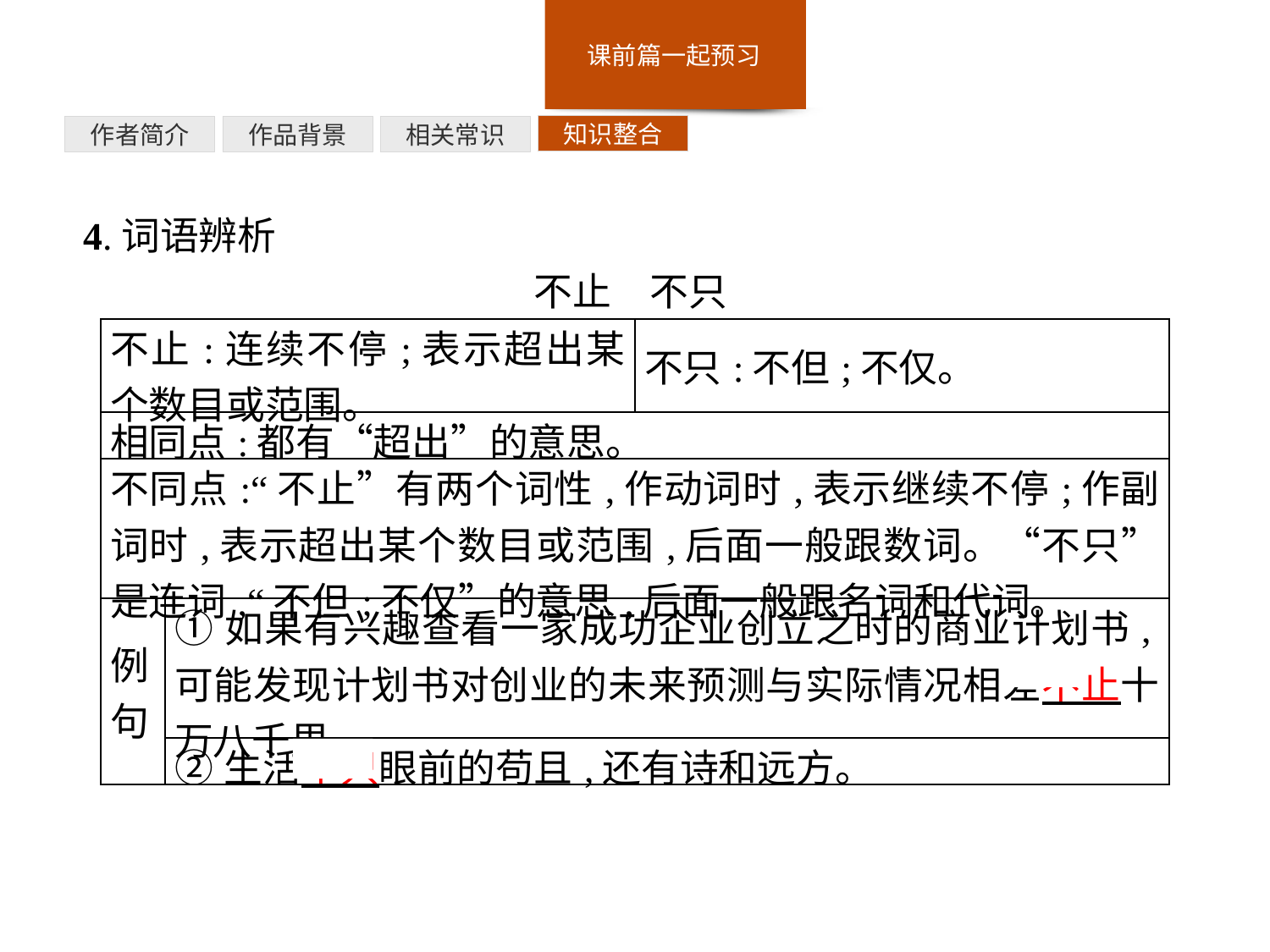

知识整合
相关常识
作品背景
作者简介
4.词语辨析
不止　不只
| 不止:连续不停;表示超出某个数目或范围。 |  | 不只:不但;不仅。 |
| --- | --- | --- |
| 相同点:都有“超出”的意思。 |  |  |
| 不同点:“不止”有两个词性,作动词时,表示继续不停;作副词时,表示超出某个数目或范围,后面一般跟数词。“不只”是连词,“不但;不仅”的意思,后面一般跟名词和代词。 |  |  |
| 例句 | ①如果有兴趣查看一家成功企业创立之时的商业计划书,可能发现计划书对创业的未来预测与实际情况相差不止十万八千里。 |  |
|  | ②生活不只眼前的苟且,还有诗和远方。 |  |